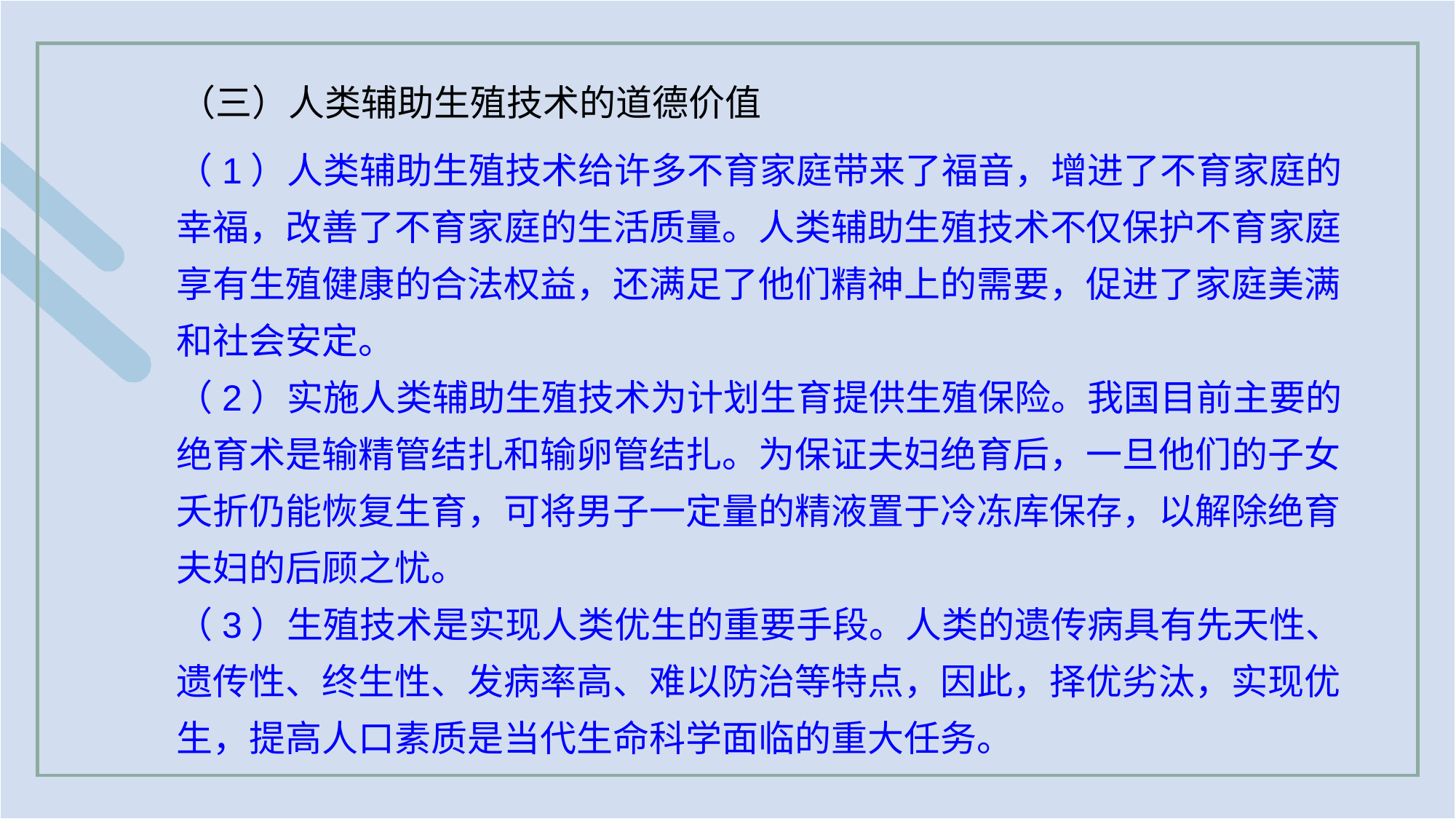

（三）人类辅助生殖技术的道德价值
（1）人类辅助生殖技术给许多不育家庭带来了福音，增进了不育家庭的幸福，改善了不育家庭的生活质量。人类辅助生殖技术不仅保护不育家庭享有生殖健康的合法权益，还满足了他们精神上的需要，促进了家庭美满和社会安定。
（2）实施人类辅助生殖技术为计划生育提供生殖保险。我国目前主要的绝育术是输精管结扎和输卵管结扎。为保证夫妇绝育后，一旦他们的子女夭折仍能恢复生育，可将男子一定量的精液置于冷冻库保存，以解除绝育夫妇的后顾之忧。
（3）生殖技术是实现人类优生的重要手段。人类的遗传病具有先天性、遗传性、终生性、发病率高、难以防治等特点，因此，择优劣汰，实现优生，提高人口素质是当代生命科学面临的重大任务。